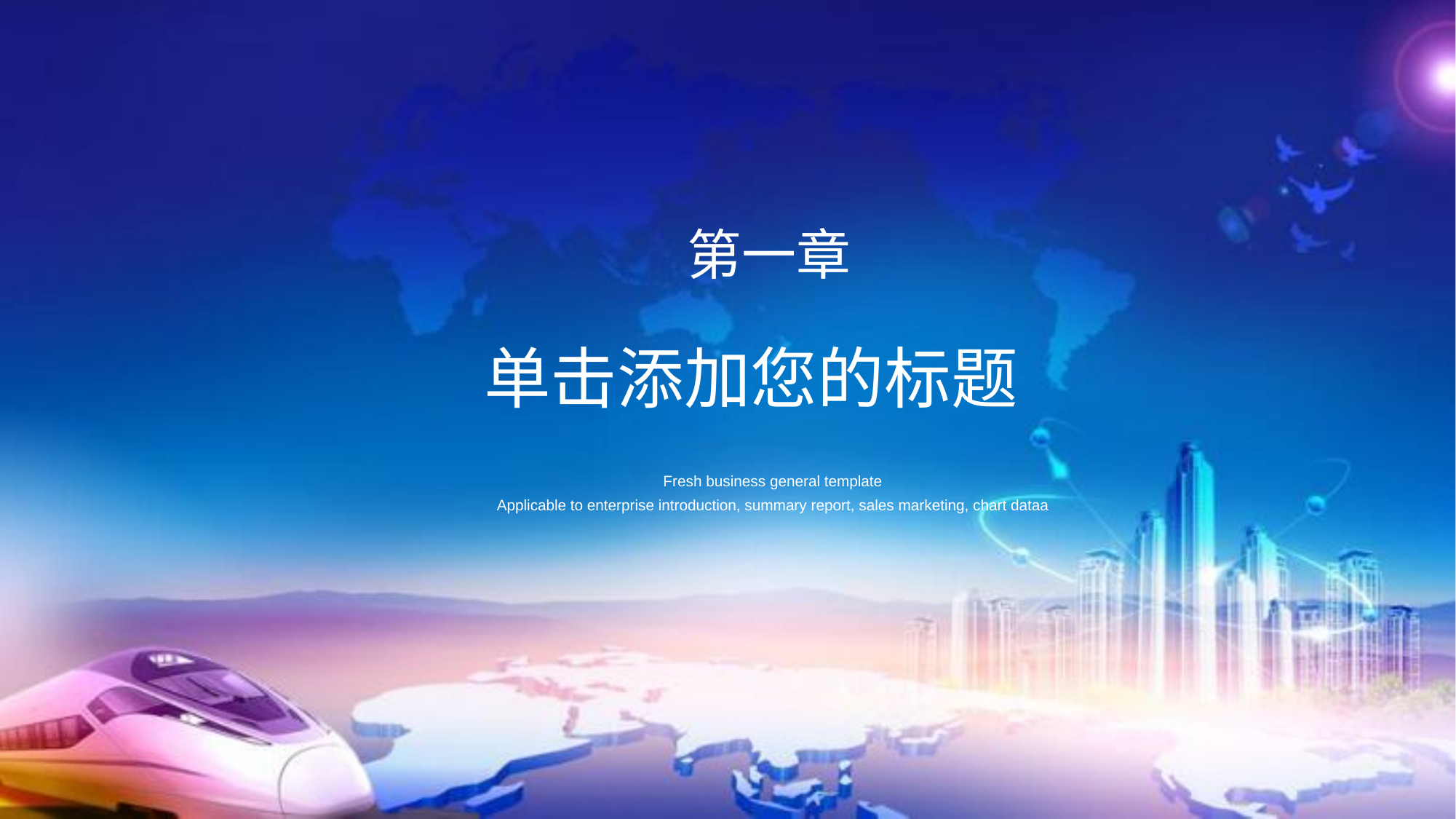

第一章
单击添加您的标题
Fresh business general template
Applicable to enterprise introduction, summary report, sales marketing, chart dataa